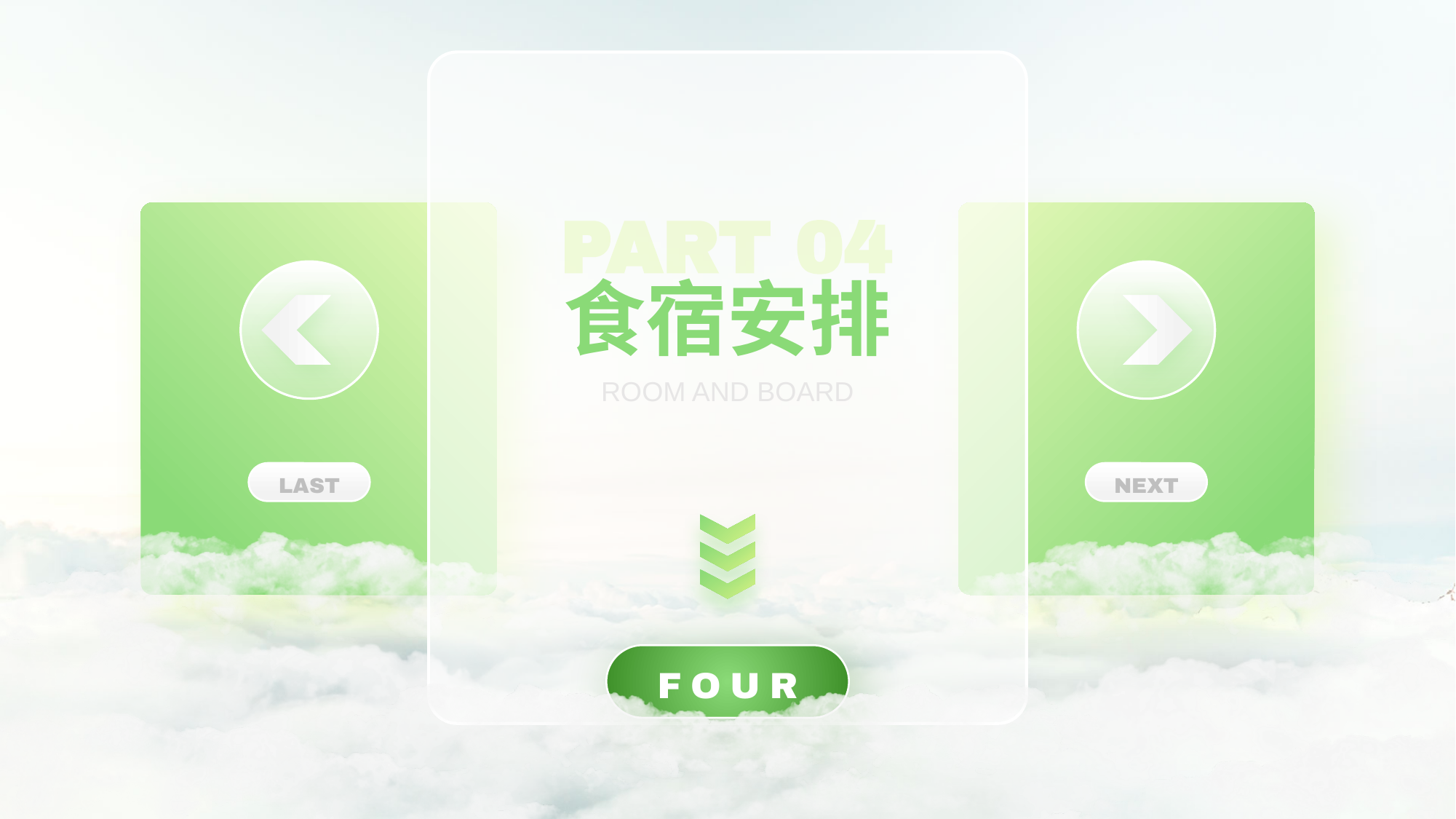

PART 04
食宿安排
ROOM AND BOARD
FOUR